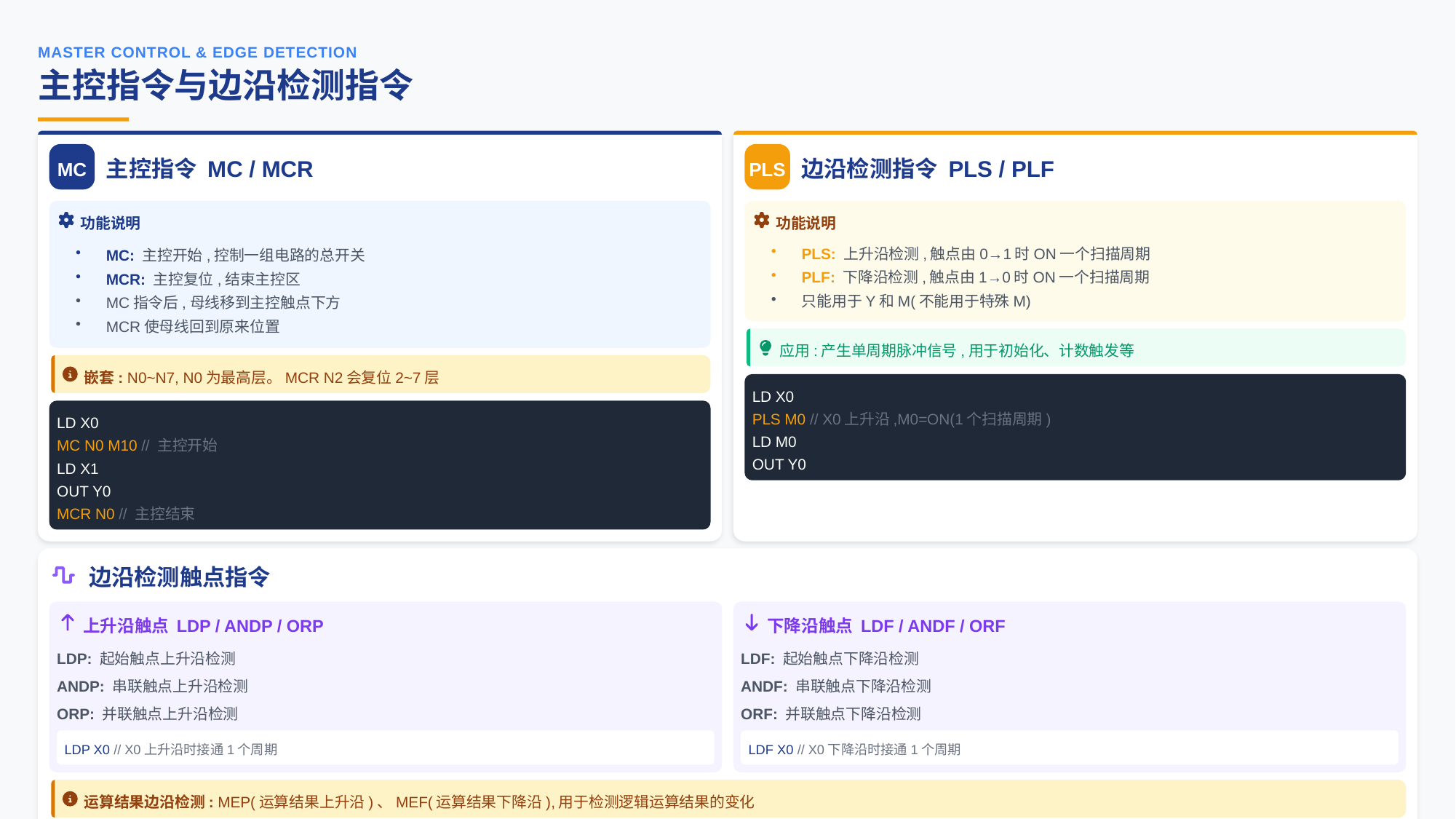

MASTER CONTROL & EDGE DETECTION
主控指令与边沿检测指令

MC

PLS

主控指令 MC / MCR
边沿检测指令 PLS / PLF

功能说明
功能说明

MC: 主控开始,控制一组电路的总开关
MCR: 主控复位,结束主控区
MC指令后,母线移到主控触点下方
MCR使母线回到原来位置
PLS: 上升沿检测,触点由0→1时ON一个扫描周期
PLF: 下降沿检测,触点由1→0时ON一个扫描周期
只能用于Y和M(不能用于特殊M)

应用:产生单周期脉冲信号,用于初始化、计数触发等

嵌套: N0~N7, N0为最高层。MCR N2会复位2~7层

LD X0

PLS M0 // X0上升沿,M0=ON(1个扫描周期)
LD X0
LD M0
MC N0 M10 // 主控开始
OUT Y0
LD X1
OUT Y0
MCR N0 // 主控结束

边沿检测触点指令

上升沿触点 LDP / ANDP / ORP
下降沿触点 LDF / ANDF / ORF

LDP: 起始触点上升沿检测
LDF: 起始触点下降沿检测
ANDP: 串联触点上升沿检测
ANDF: 串联触点下降沿检测
ORP: 并联触点上升沿检测
ORF: 并联触点下降沿检测

LDP X0 // X0上升沿时接通1个周期
LDF X0 // X0下降沿时接通1个周期

运算结果边沿检测: MEP(运算结果上升沿)、MEF(运算结果下降沿),用于检测逻辑运算结果的变化